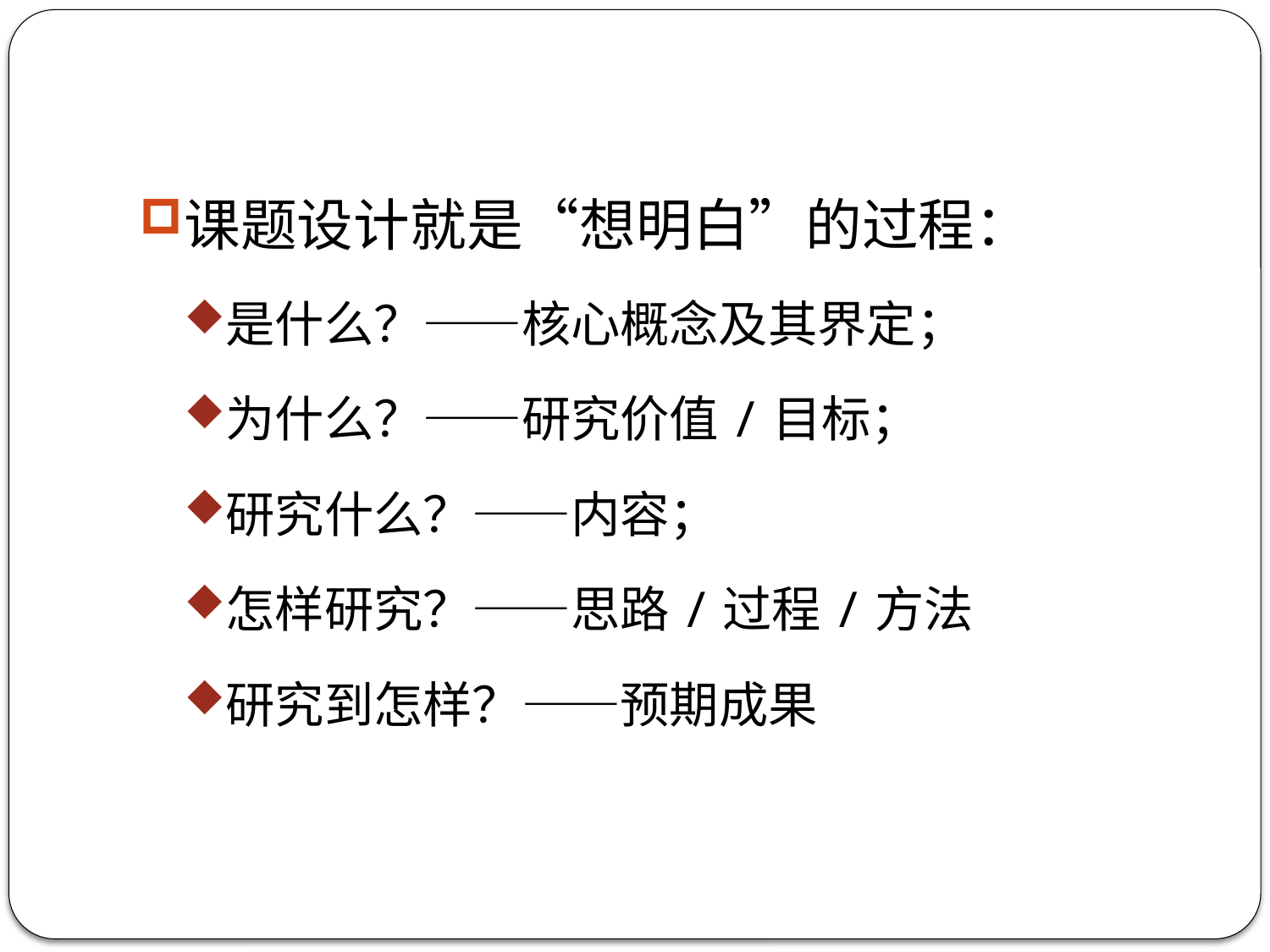

#
课题设计就是“想明白”的过程：
是什么？——核心概念及其界定；
为什么？——研究价值/目标；
研究什么？——内容；
怎样研究？——思路/过程/方法
研究到怎样？——预期成果